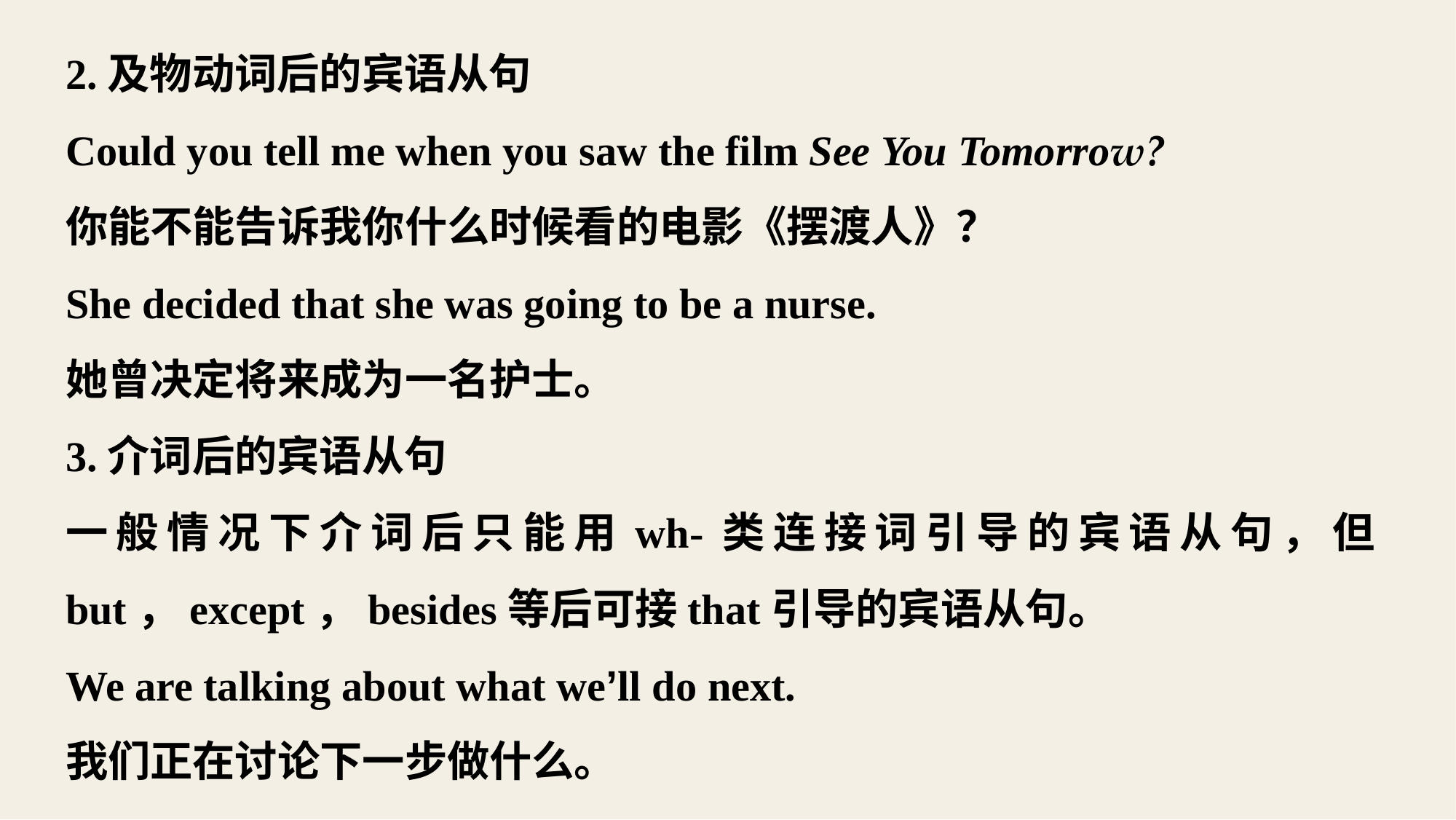

2.及物动词后的宾语从句
Could you tell me when you saw the film See You Tomorrow?
你能不能告诉我你什么时候看的电影《摆渡人》？
She decided that she was going to be a nurse.
她曾决定将来成为一名护士。
3.介词后的宾语从句
一般情况下介词后只能用wh-类连接词引导的宾语从句，但but，except，besides等后可接that引导的宾语从句。
We are talking about what we’ll do next.
我们正在讨论下一步做什么。